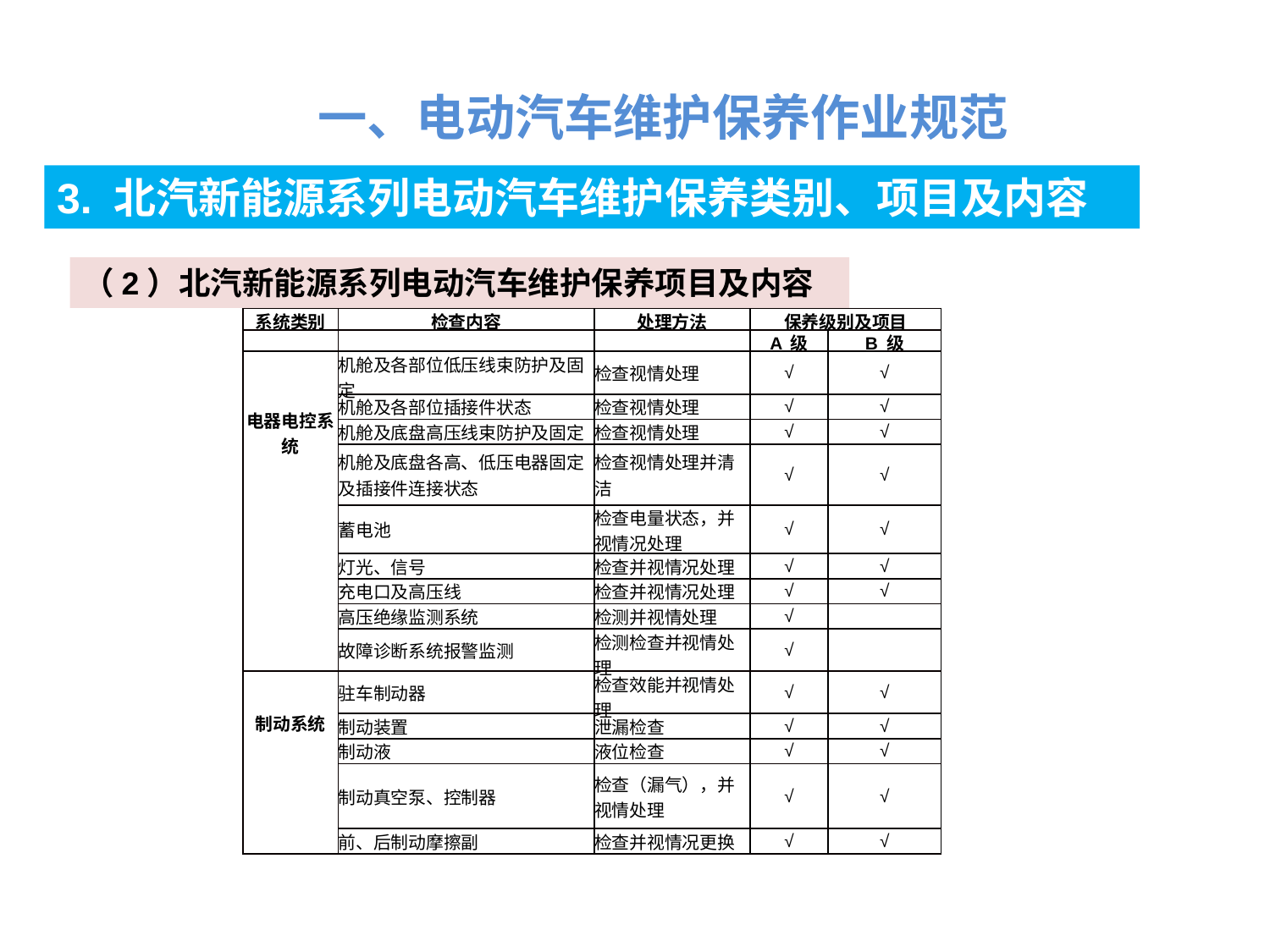

一、电动汽车维护保养作业规范
3. 北汽新能源系列电动汽车维护保养类别、项目及内容
（2）北汽新能源系列电动汽车维护保养项目及内容
| 系统类别 | 检查内容 | 处理方法 | 保养级别及项目 |  |
| --- | --- | --- | --- | --- |
|  |  |  | A 级 | B 级 |
| 电器电控系统 | 机舱及各部位低压线束防护及固定 | 检查视情处理 | √ | √ |
|  | 机舱及各部位插接件状态 | 检查视情处理 | √ | √ |
|  | 机舱及底盘高压线束防护及固定 | 检查视情处理 | √ | √ |
|  | 机舱及底盘各高、低压电器固定及插接件连接状态 | 检查视情处理并清洁 | √ | √ |
|  | 蓄电池 | 检查电量状态，并视情况处理 | √ | √ |
|  | 灯光、信号 | 检查并视情况处理 | √ | √ |
|  | 充电口及高压线 | 检查并视情况处理 | √ | √ |
|  | 高压绝缘监测系统 | 检测并视情处理 | √ |  |
|  | 故障诊断系统报警监测 | 检测检查并视情处理 | √ |  |
| 制动系统 | 驻车制动器 | 检查效能并视情处理 | √ | √ |
|  | 制动装置 | 泄漏检查 | √ | √ |
|  | 制动液 | 液位检查 | √ | √ |
|  | 制动真空泵、控制器 | 检查（漏气），并视情处理 | √ | √ |
|  | 前、后制动摩擦副 | 检查并视情况更换 | √ | √ |